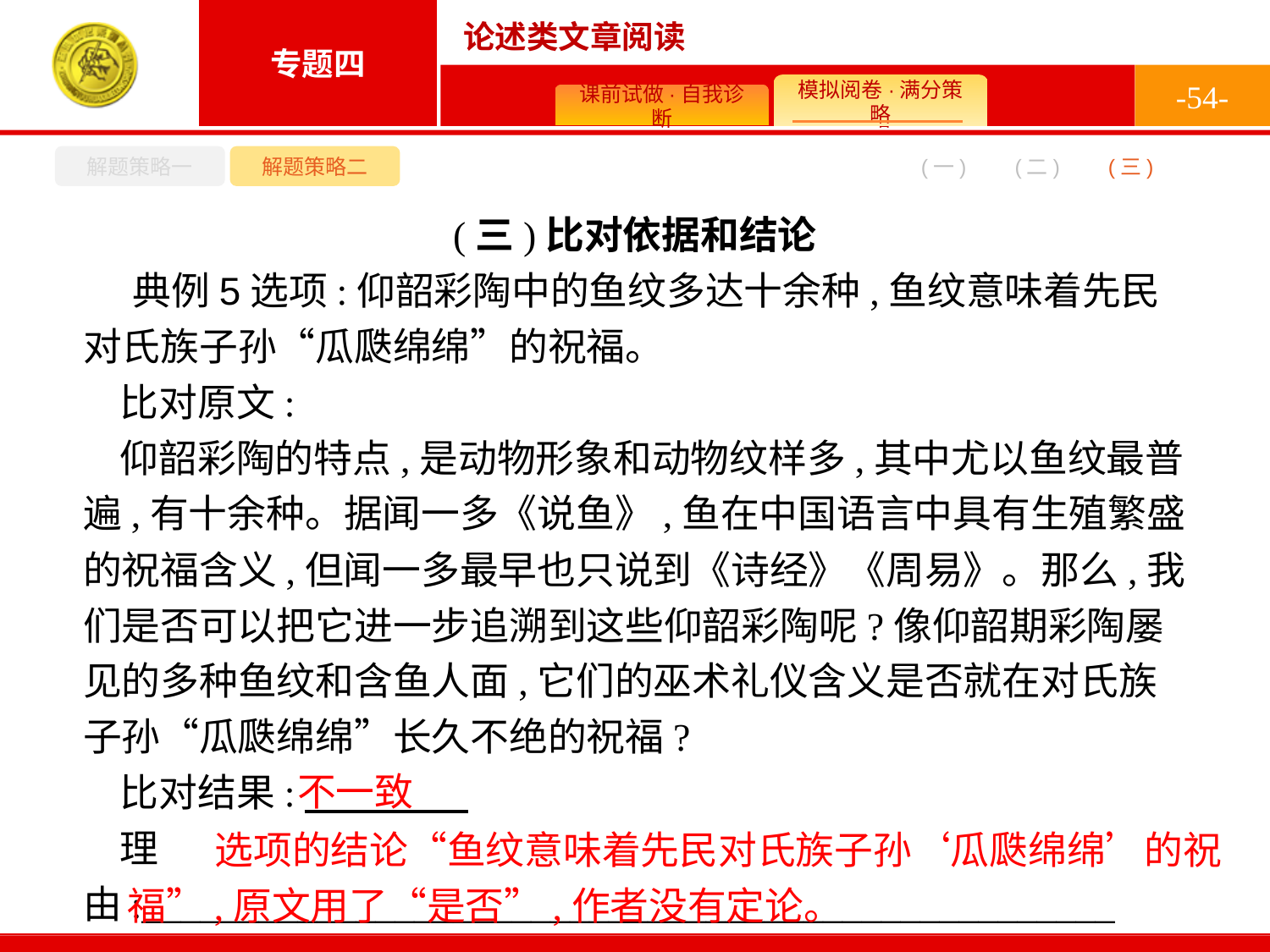

-54-
解题策略一
解题策略二
(二)
(一)
(三)
(三)比对依据和结论
典例5选项:仰韶彩陶中的鱼纹多达十余种,鱼纹意味着先民对氏族子孙“瓜瓞绵绵”的祝福。
比对原文:
仰韶彩陶的特点,是动物形象和动物纹样多,其中尤以鱼纹最普遍,有十余种。据闻一多《说鱼》,鱼在中国语言中具有生殖繁盛的祝福含义,但闻一多最早也只说到《诗经》《周易》。那么,我们是否可以把它进一步追溯到这些仰韶彩陶呢?像仰韶期彩陶屡见的多种鱼纹和含鱼人面,它们的巫术礼仪含义是否就在对氏族子孙“瓜瓞绵绵”长久不绝的祝福?
比对结果:
理由:__________________________________________________
_______________________________________
不一致
         选项的结论“鱼纹意味着先民对氏族子孙‘瓜瓞绵绵’的祝福”,原文用了“是否”,作者没有定论。